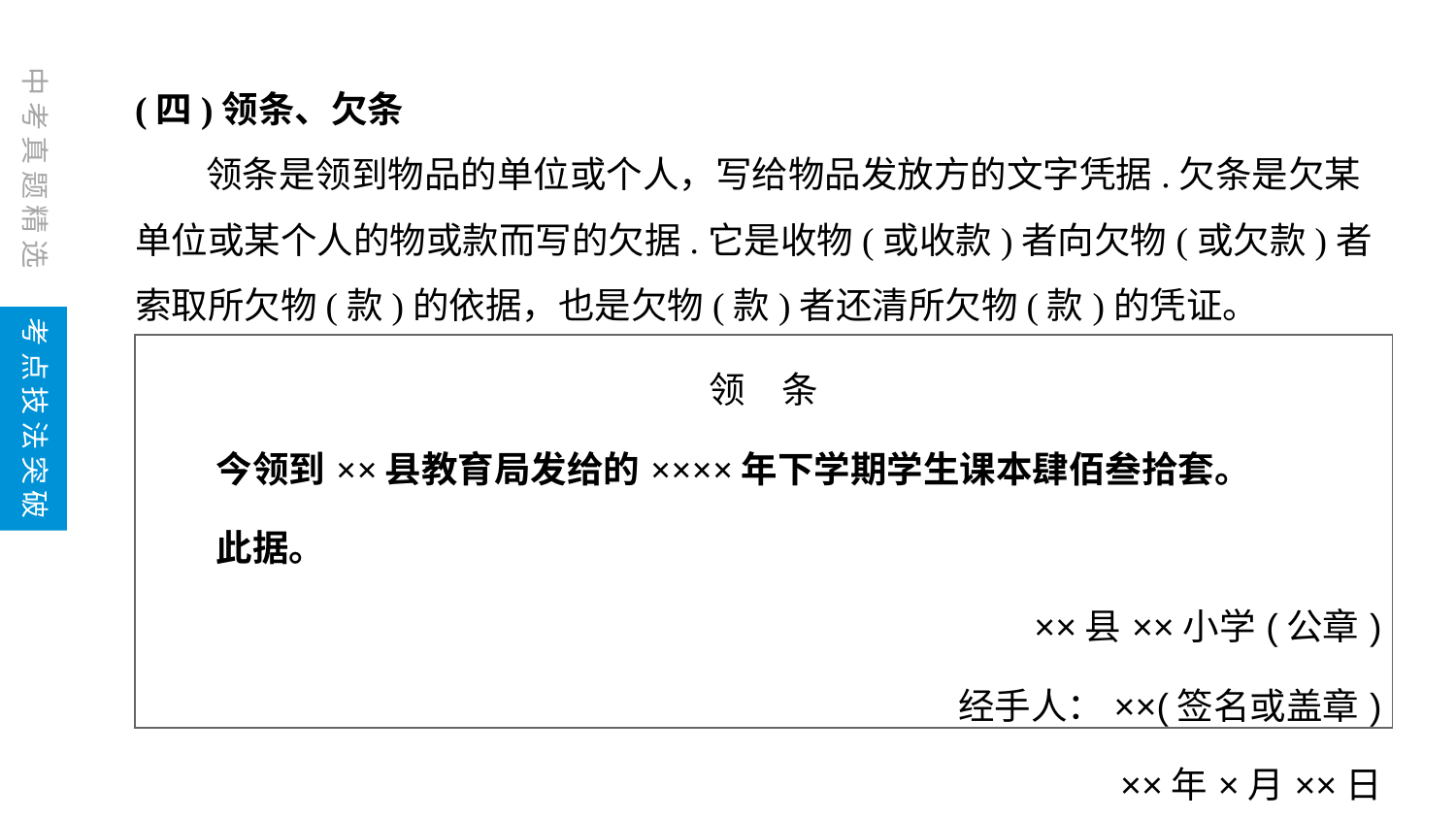

(四)领条、欠条
领条是领到物品的单位或个人，写给物品发放方的文字凭据.欠条是欠某单位或某个人的物或款而写的欠据.它是收物(或收款)者向欠物(或欠款)者索取所欠物(款)的依据，也是欠物(款)者还清所欠物(款)的凭证。
| 领　条 今领到××县教育局发给的××××年下学期学生课本肆佰叁拾套。 此据。 ××县××小学(公章) 经手人：××(签名或盖章) ××年×月××日 |
| --- |